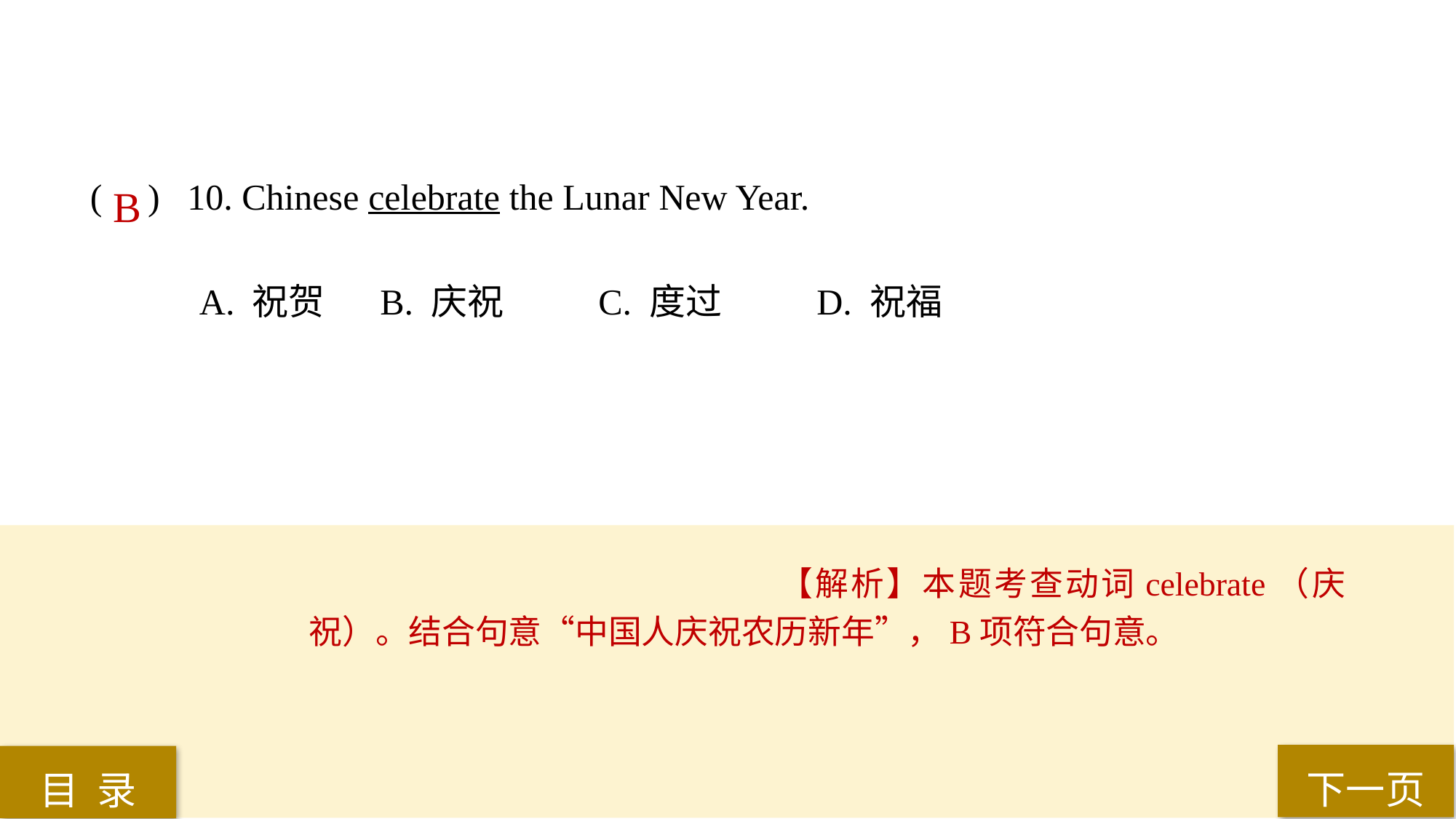

(     )   10. Chinese celebrate the Lunar New Year.

A. 祝贺	 B. 庆祝	 C. 度过	 D. 祝福
B
【解析】本题考查动词celebrate（庆祝）。结合句意“中国人庆祝农历新年”，B项符合句意。